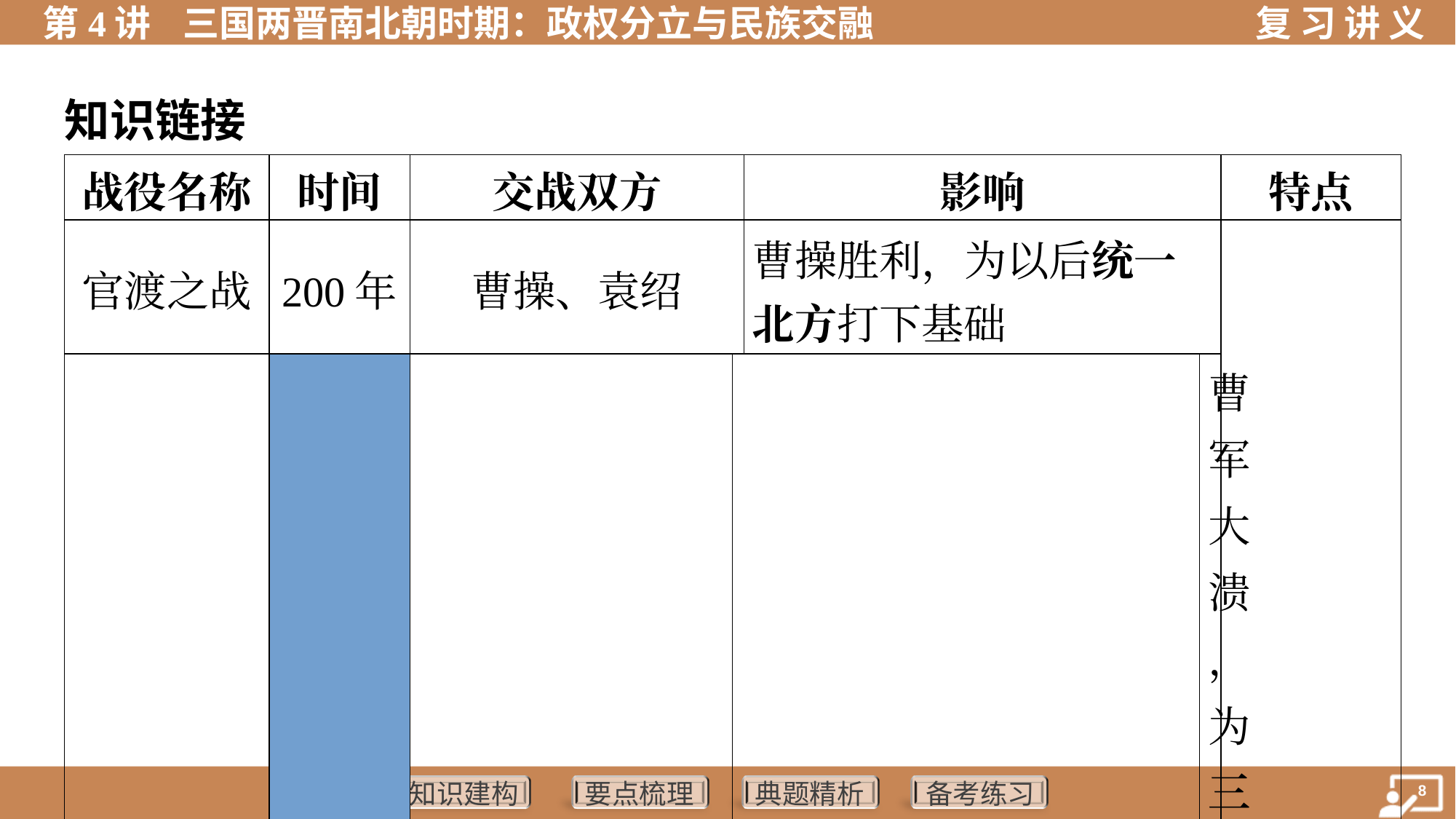

知识链接
| 战役名称 |  | 时间 | 交战双方 |  | 影响 |  | 特点 |
| --- | --- | --- | --- | --- | --- | --- | --- |
| 官渡之战 |  | 200年 | 曹操、袁绍 |  | 曹操胜利，为以后统一 北方打下基础 |  | 以少胜 多 |
| 赤壁之战 |  | 208年 | 曹军、孙刘联军 |  | 曹军大溃，为三国鼎立 局面的形成奠定了基础 |  |  |